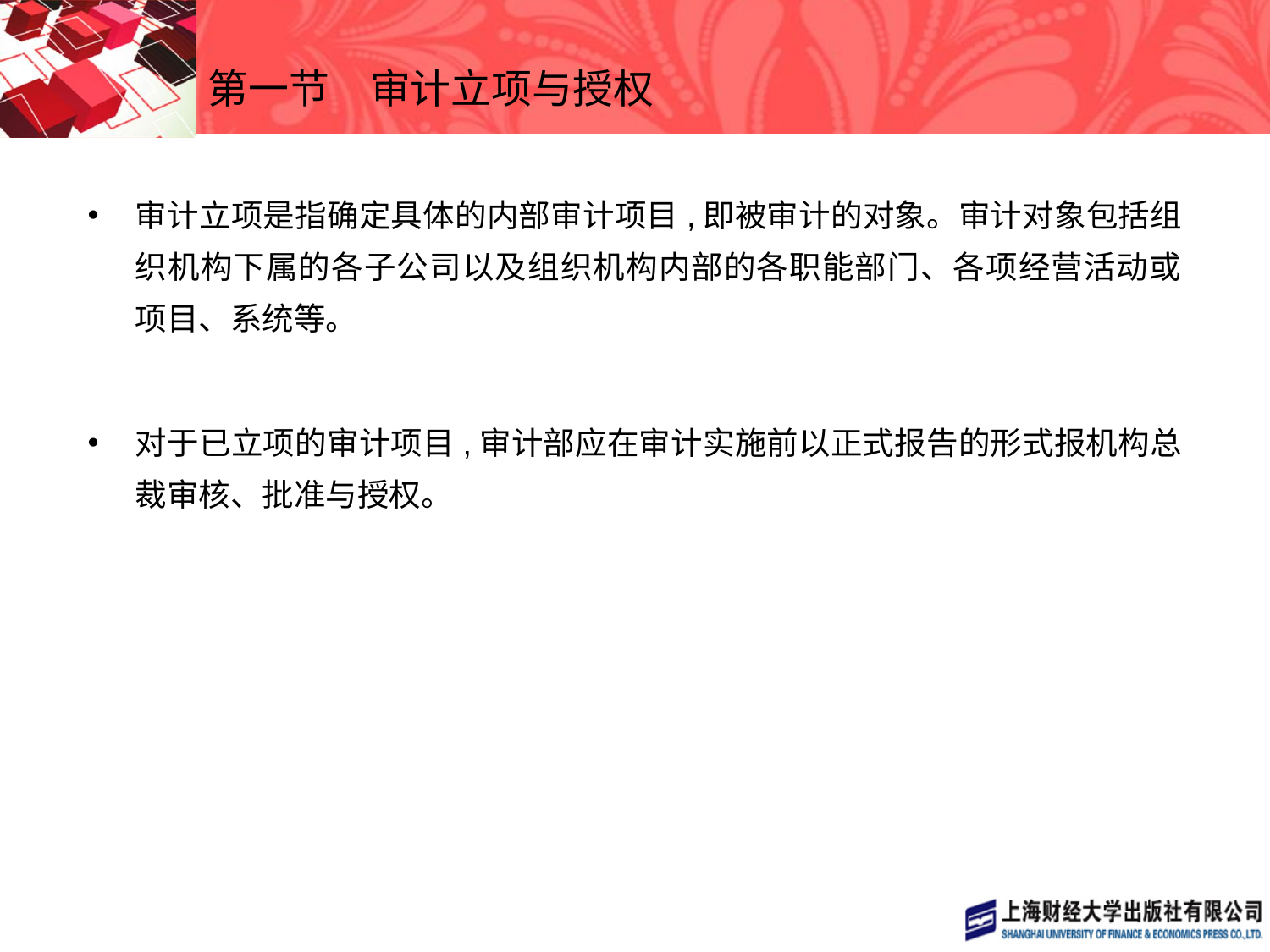

# 第一节　审计立项与授权
审计立项是指确定具体的内部审计项目,即被审计的对象。审计对象包括组织机构下属的各子公司以及组织机构内部的各职能部门、各项经营活动或项目、系统等。

对于已立项的审计项目,审计部应在审计实施前以正式报告的形式报机构总裁审核、批准与授权。